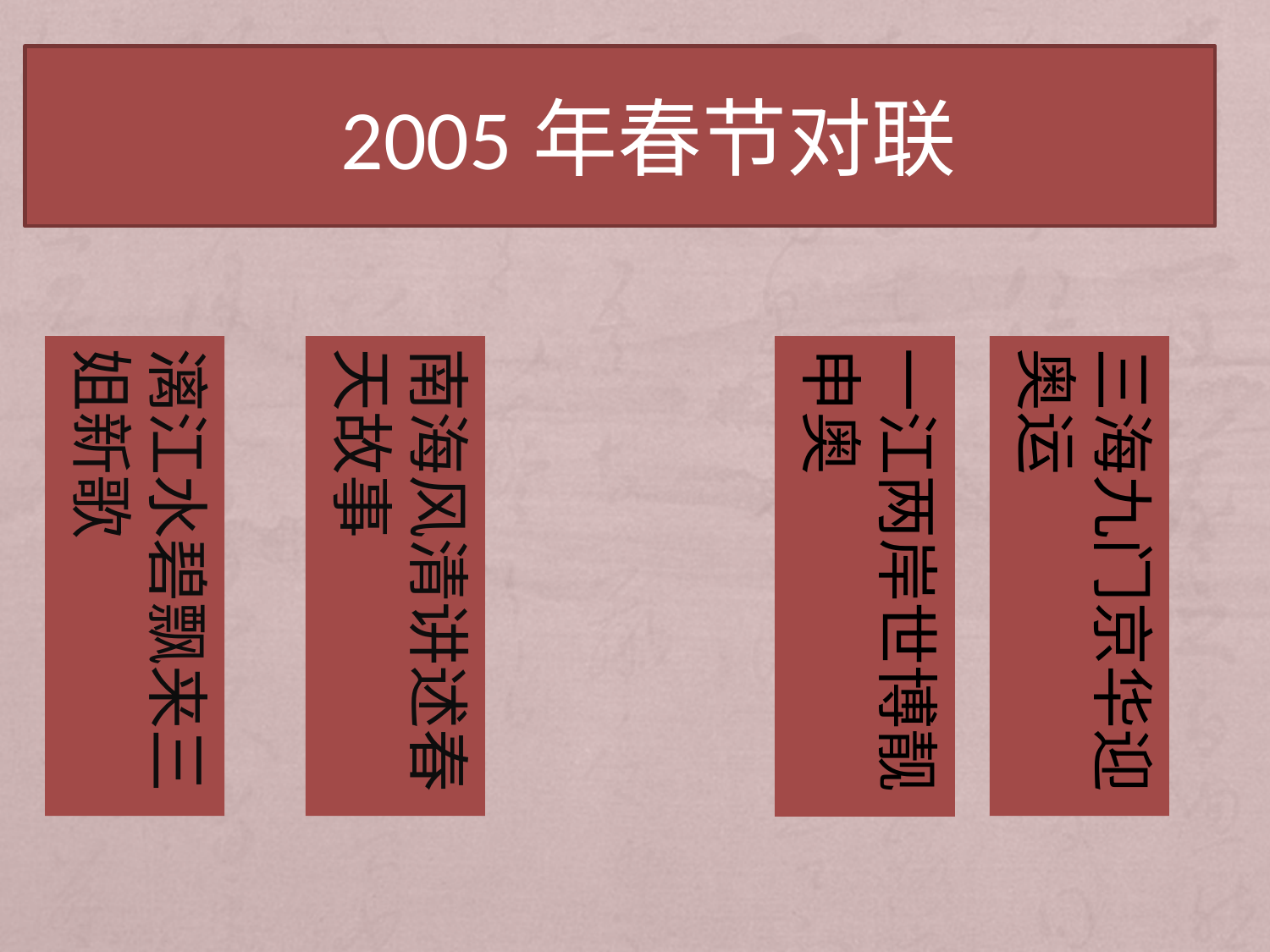

2005年春节对联

漓江水碧飘来三姐新歌
南海风清讲述春天故事
一江两岸世博靓申奥
三海九门京华迎奥运